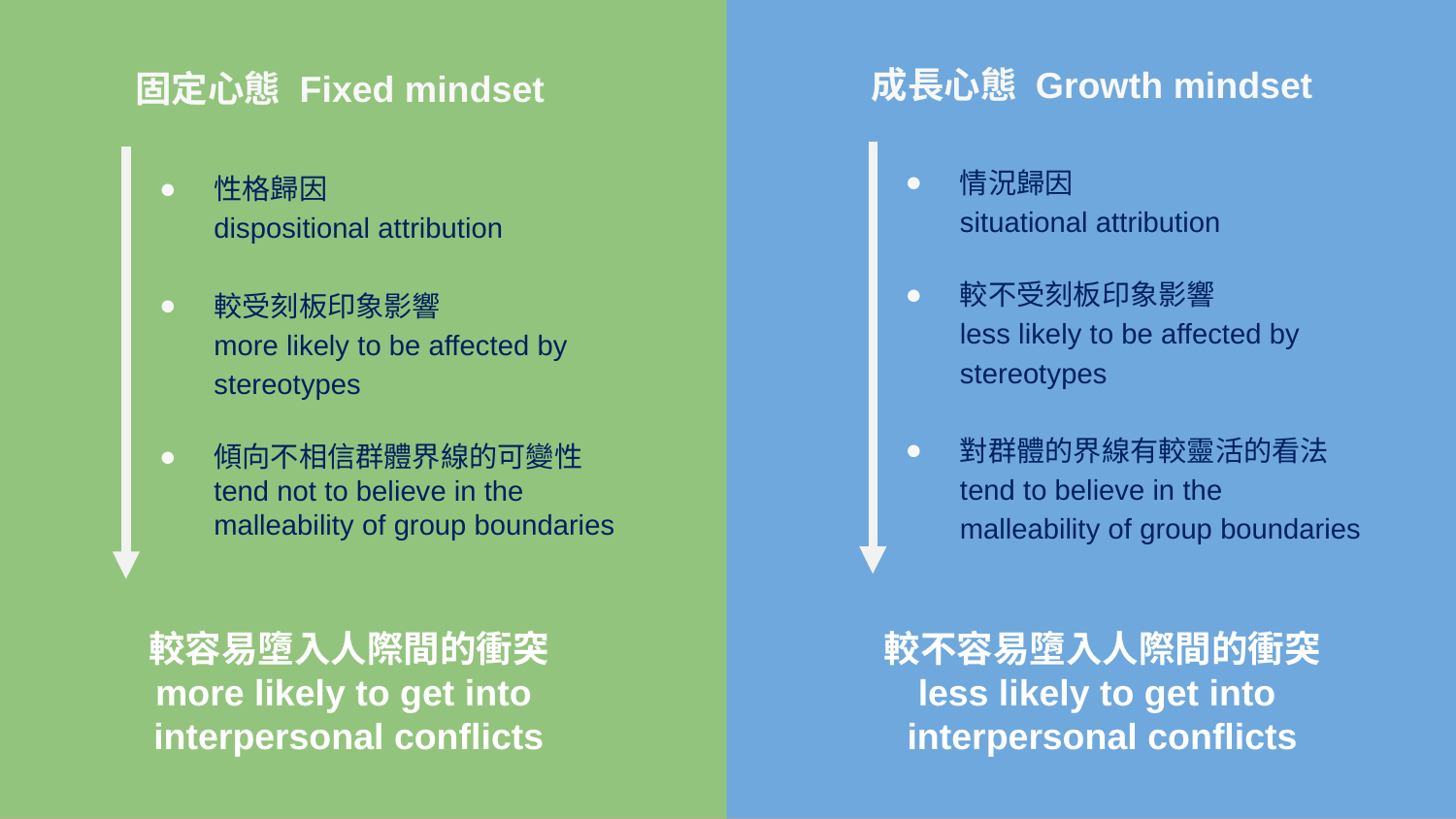

成長心態 Growth mindset
固定心態 Fixed mindset
情況歸因
situational attribution
較不受刻板印象影響
less likely to be affected by stereotypes
對群體的界線有較靈活的看法
tend to believe in the malleability of group boundaries
性格歸因
dispositional attribution

較受刻板印象影響
more likely to be affected by stereotypes
傾向不相信群體界線的可變性
tend not to believe in the malleability of group boundaries

較容易墮入人際間的衝突
more likely to get into
interpersonal conflicts
較不容易墮入人際間的衝突
less likely to get into
interpersonal conflicts